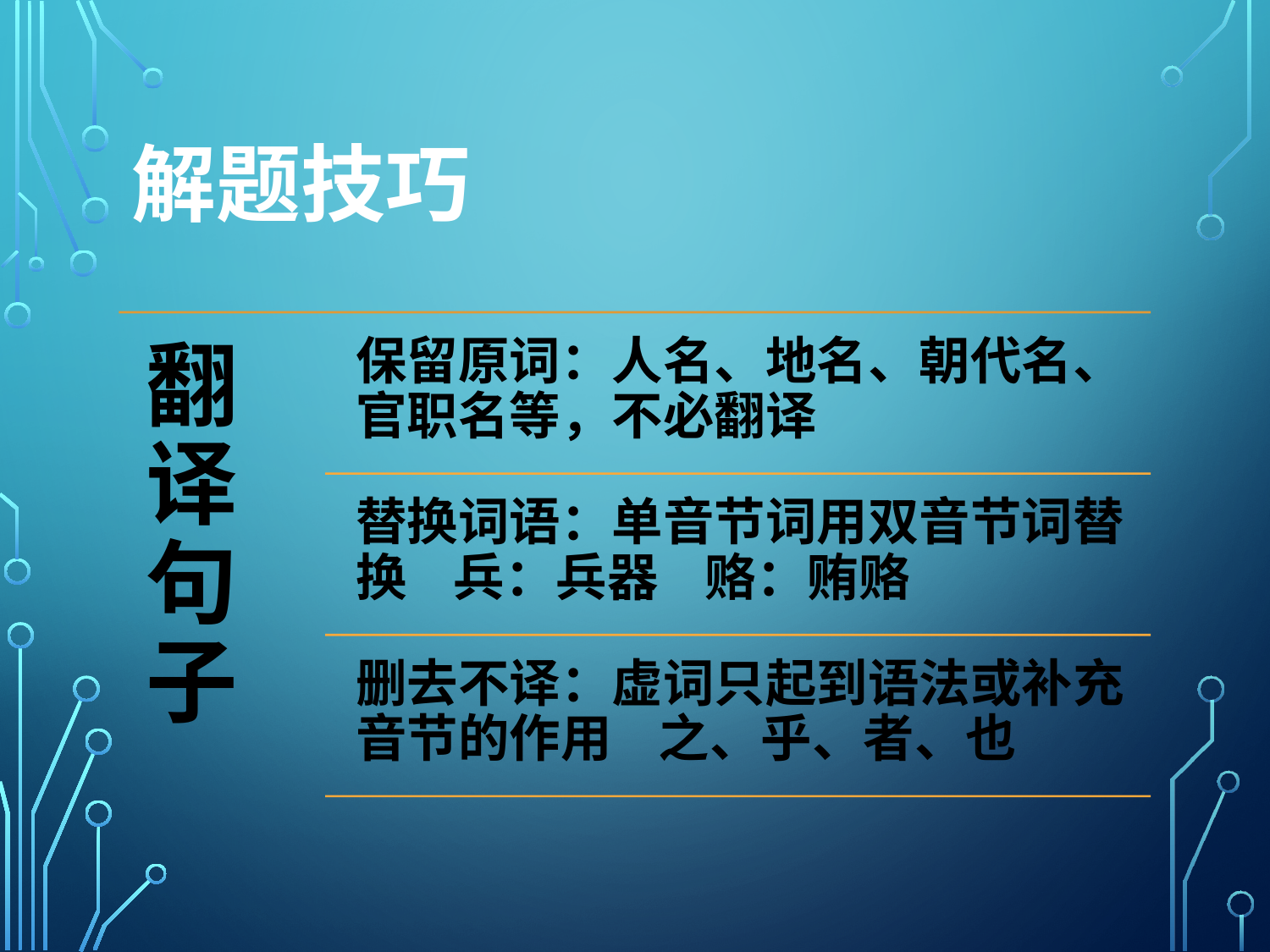

# 解题技巧
翻译句子
保留原词：人名、地名、朝代名、官职名等，不必翻译
替换词语：单音节词用双音节词替换    兵：兵器    赂：贿赂
删去不译：虚词只起到语法或补充音节的作用    之、乎、者、也